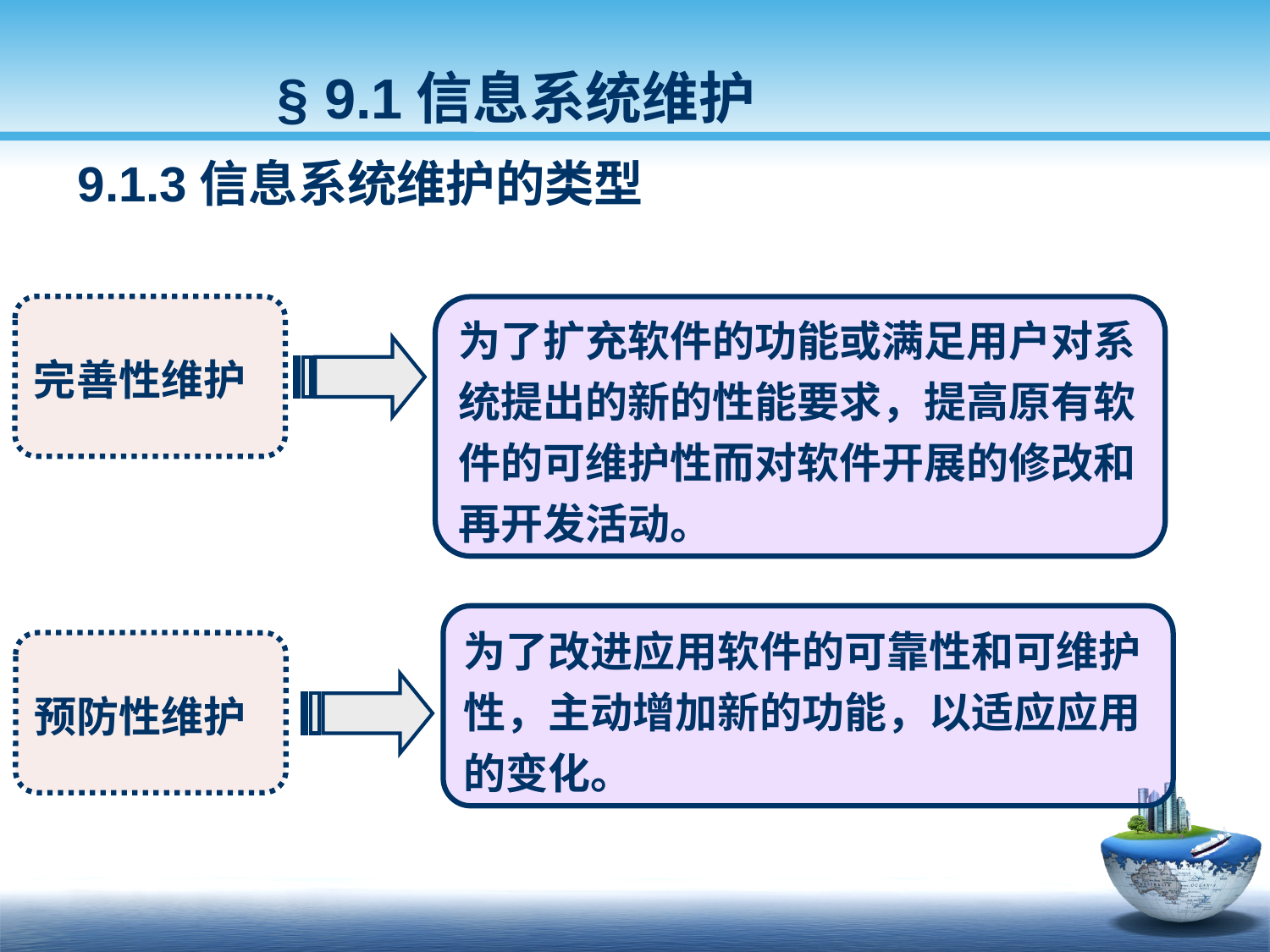

§ 9.1信息系统维护
9.1.3信息系统维护的类型
完善性维护
为了扩充软件的功能或满足用户对系统提出的新的性能要求，提高原有软件的可维护性而对软件开展的修改和再开发活动。

为了改进应用软件的可靠性和可维护性，主动增加新的功能，以适应应用的变化。
预防性维护